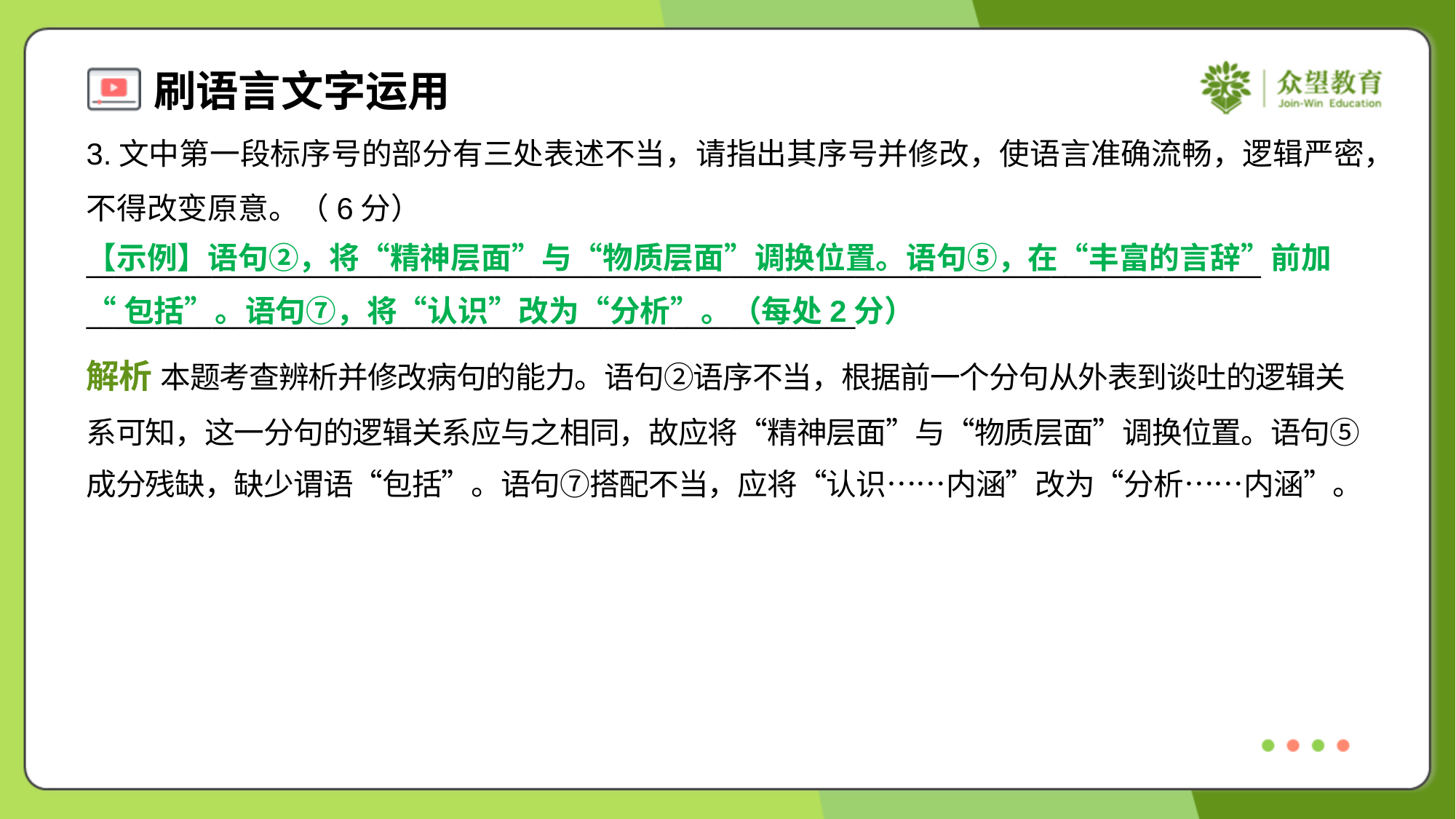

3.文中第一段标序号的部分有三处表述不当，请指出其序号并修改，使语言准确流畅，逻辑严密，
不得改变原意。（6分）
____________________________________________________________________________________
_______________________________________________________
【示例】语句②，将“精神层面”与“物质层面”调换位置。语句⑤，在“丰富的言辞”前加
“包括”。语句⑦，将“认识”改为“分析”。（每处2分）
解析 本题考查辨析并修改病句的能力。语句②语序不当，根据前一个分句从外表到谈吐的逻辑关
系可知，这一分句的逻辑关系应与之相同，故应将“精神层面”与“物质层面”调换位置。语句⑤
成分残缺，缺少谓语“包括”。语句⑦搭配不当，应将“认识……内涵”改为“分析……内涵”。